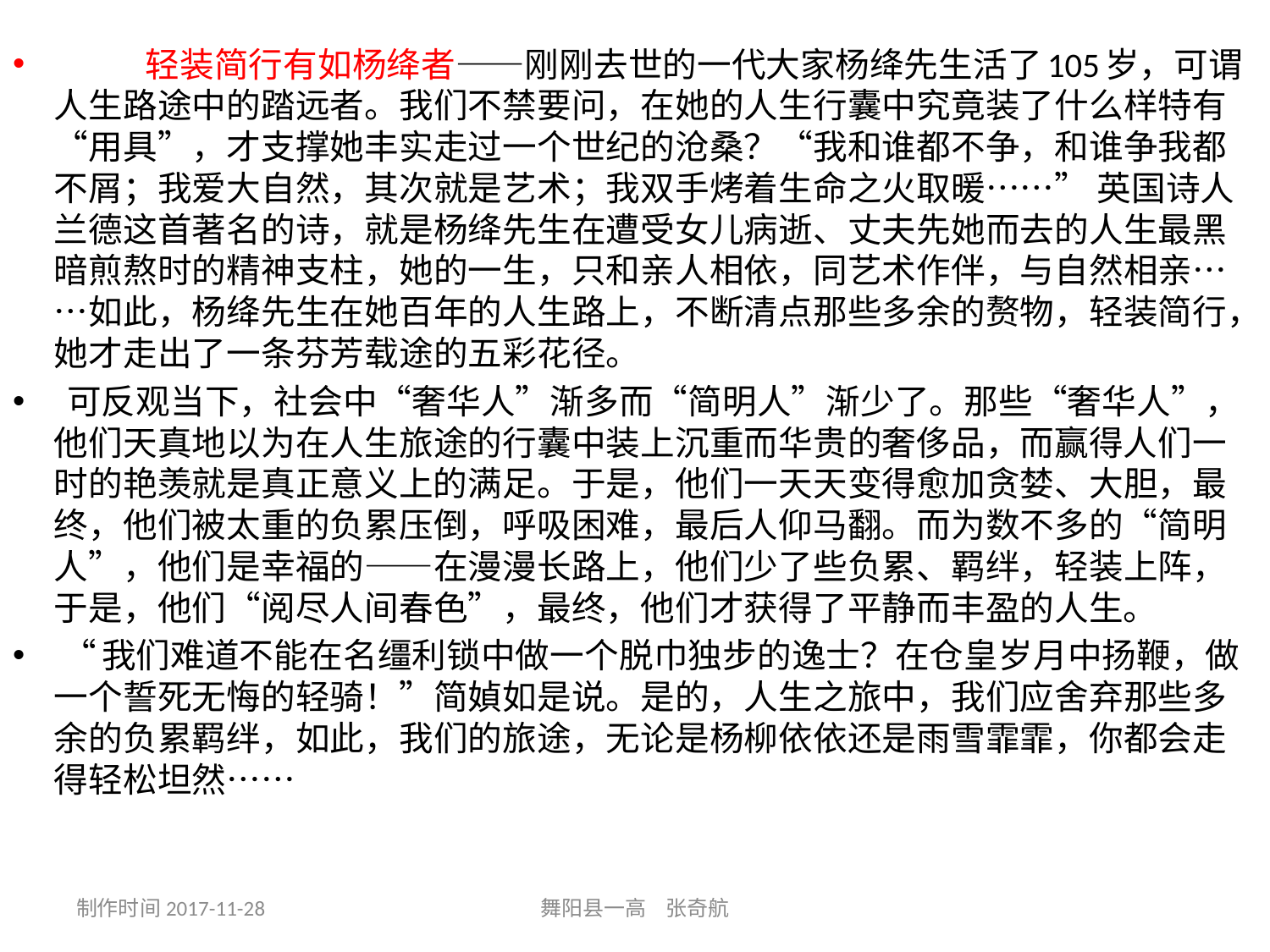

轻装简行有如杨绛者——刚刚去世的一代大家杨绛先生活了105岁，可谓人生路途中的踏远者。我们不禁要问，在她的人生行囊中究竟装了什么样特有“用具”，才支撑她丰实走过一个世纪的沧桑？“我和谁都不争，和谁争我都不屑；我爱大自然，其次就是艺术；我双手烤着生命之火取暖……” 英国诗人兰德这首著名的诗，就是杨绛先生在遭受女儿病逝、丈夫先她而去的人生最黑暗煎熬时的精神支柱，她的一生，只和亲人相依，同艺术作伴，与自然相亲……如此，杨绛先生在她百年的人生路上，不断清点那些多余的赘物，轻装简行，她才走出了一条芬芳载途的五彩花径。
 可反观当下，社会中“奢华人”渐多而“简明人”渐少了。那些“奢华人”，他们天真地以为在人生旅途的行囊中装上沉重而华贵的奢侈品，而赢得人们一时的艳羡就是真正意义上的满足。于是，他们一天天变得愈加贪婪、大胆，最终，他们被太重的负累压倒，呼吸困难，最后人仰马翻。而为数不多的“简明人”，他们是幸福的——在漫漫长路上，他们少了些负累、羁绊，轻装上阵，于是，他们“阅尽人间春色”，最终，他们才获得了平静而丰盈的人生。
 “我们难道不能在名缰利锁中做一个脱巾独步的逸士？在仓皇岁月中扬鞭，做一个誓死无悔的轻骑！”简媜如是说。是的，人生之旅中，我们应舍弃那些多余的负累羁绊，如此，我们的旅途，无论是杨柳依依还是雨雪霏霏，你都会走得轻松坦然……

制作时间2017-11-28
舞阳县一高   张奇航